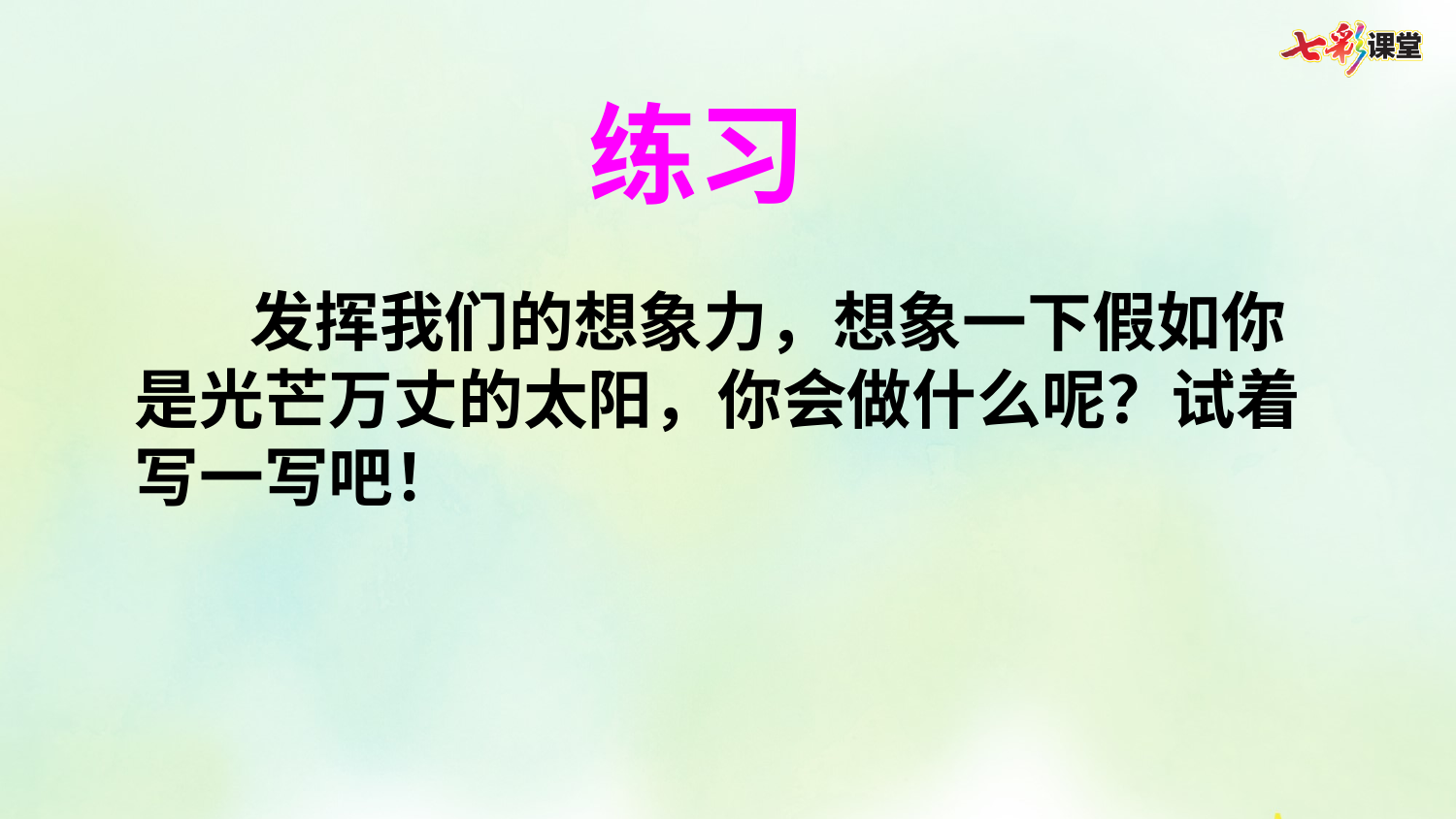

练习
发挥我们的想象力，想象一下假如你是光芒万丈的太阳，你会做什么呢？试着写一写吧！